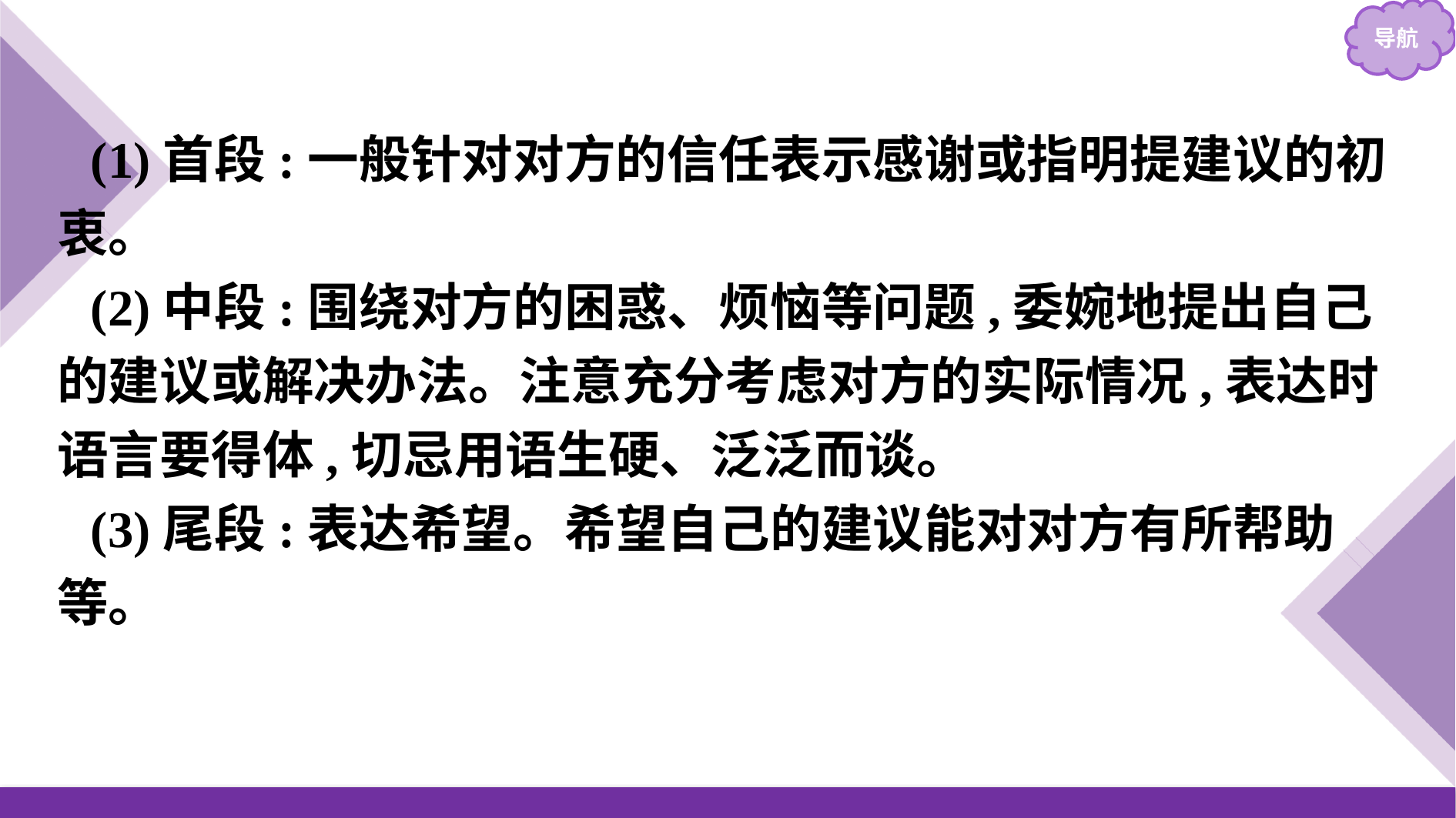

(1)首段:一般针对对方的信任表示感谢或指明提建议的初衷。
(2)中段:围绕对方的困惑、烦恼等问题,委婉地提出自己的建议或解决办法。注意充分考虑对方的实际情况,表达时语言要得体,切忌用语生硬、泛泛而谈。
(3)尾段:表达希望。希望自己的建议能对对方有所帮助等。